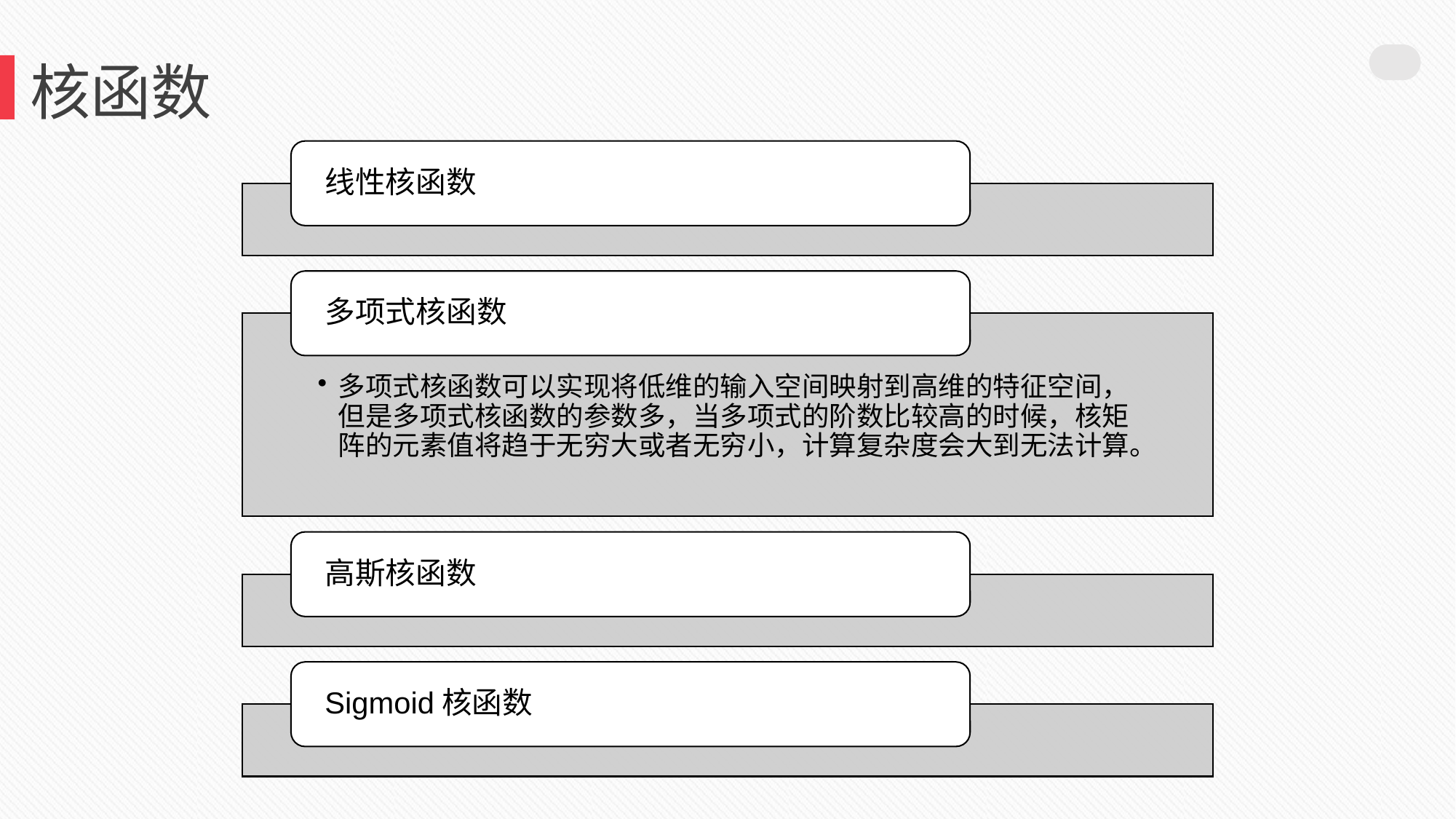

核函数
线性核函数
多项式核函数可以实现将低维的输入空间映射到高维的特征空间，但是多项式核函数的参数多，当多项式的阶数比较高的时候，核矩阵的元素值将趋于无穷大或者无穷小，计算复杂度会大到无法计算。
多项式核函数
高斯核函数
Sigmoid核函数